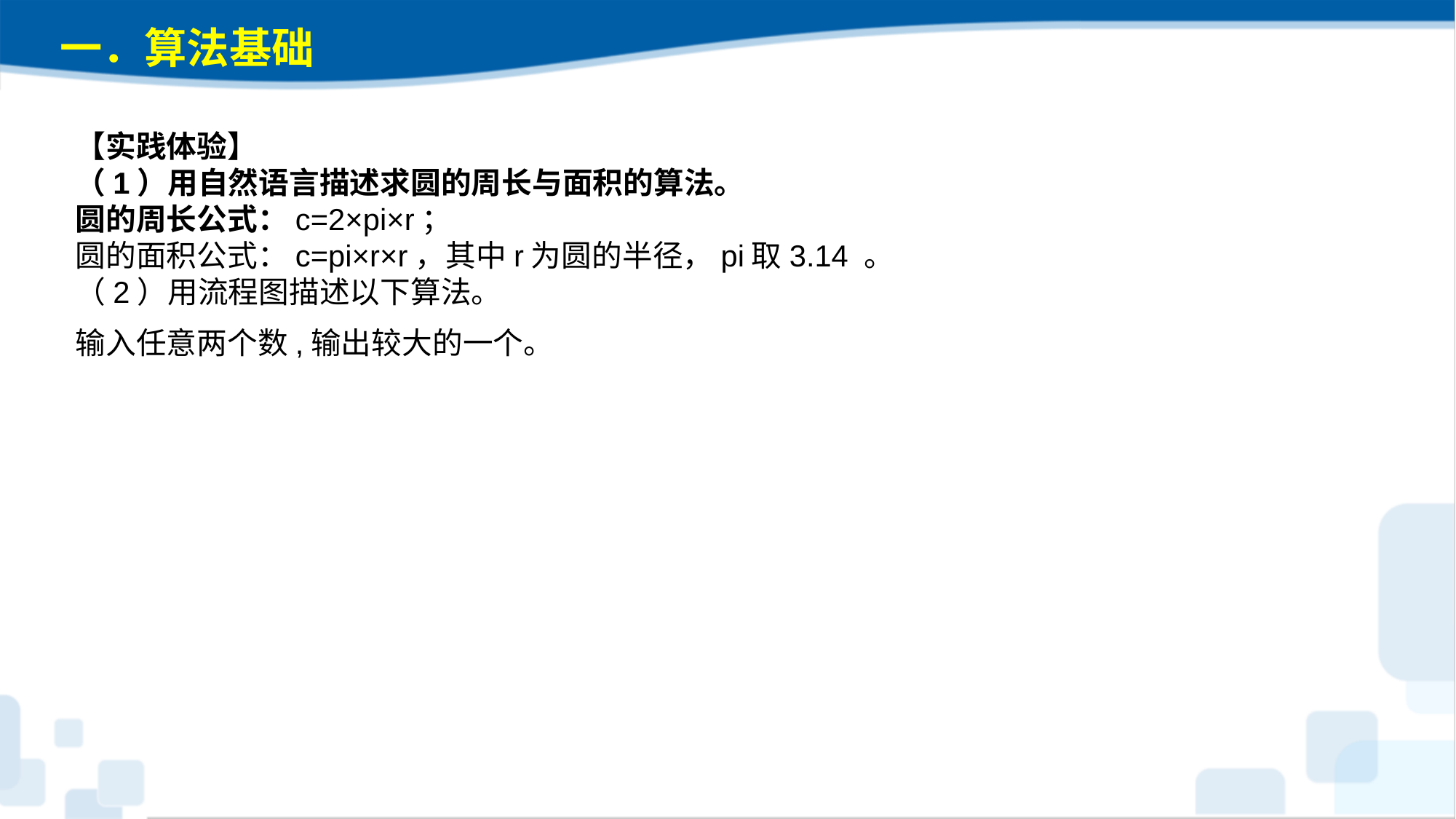

一．算法基础
【实践体验】（1）用自然语言描述求圆的周长与面积的算法。圆的周长公式：c=2×pi×r；圆的面积公式：c=pi×r×r，其中r为圆的半径，pi取3.14 。（2）用流程图描述以下算法。输入任意两个数,输出较大的一个。